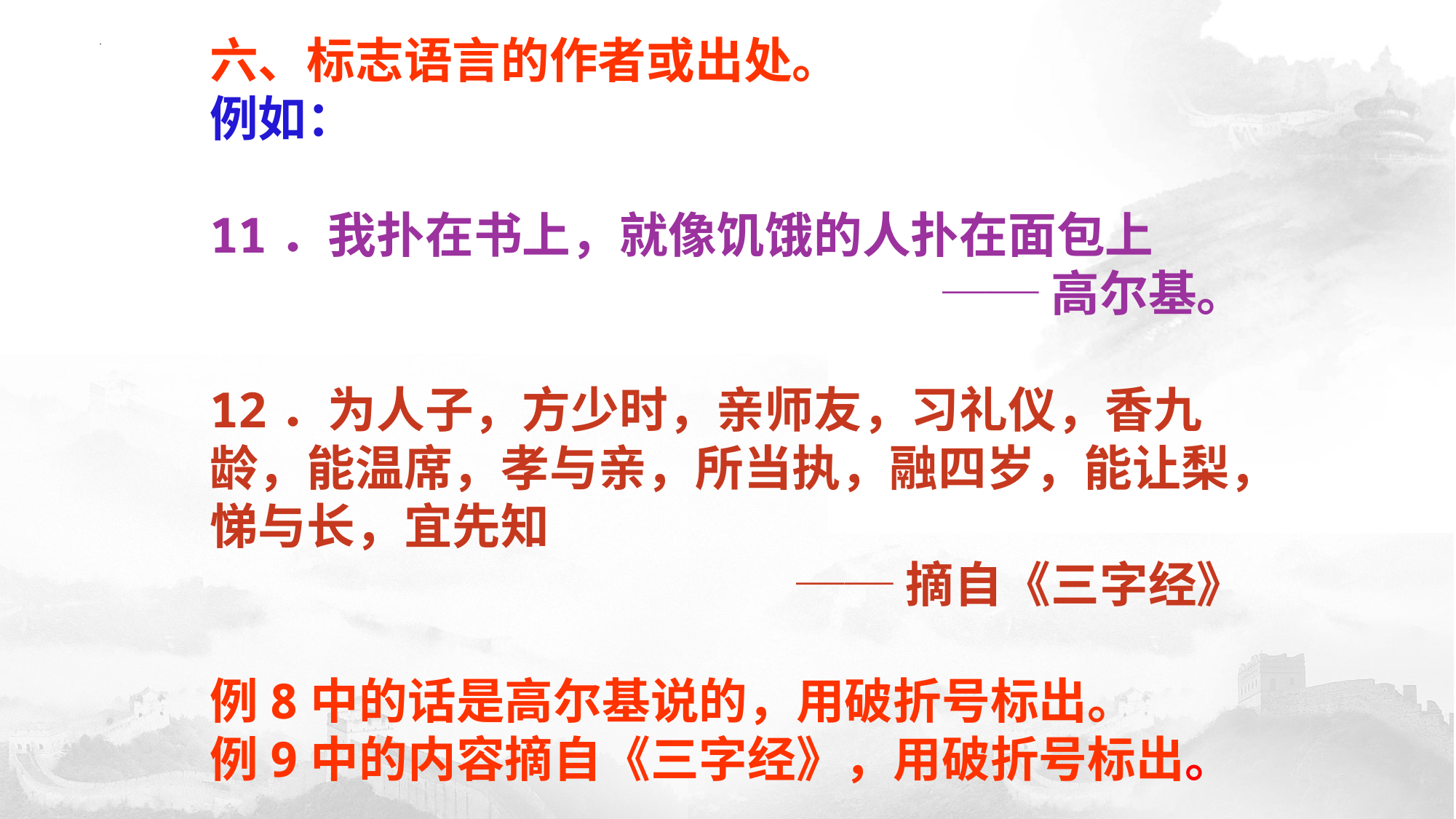

六、标志语言的作者或出处。
例如：

11．我扑在书上，就像饥饿的人扑在面包上
──高尔基。

12．为人子，方少时，亲师友，习礼仪，香九龄，能温席，孝与亲，所当执，融四岁，能让梨，悌与长，宜先知
──摘自《三字经》

例8中的话是高尔基说的，用破折号标出。
例9中的内容摘自《三字经》，用破折号标出。